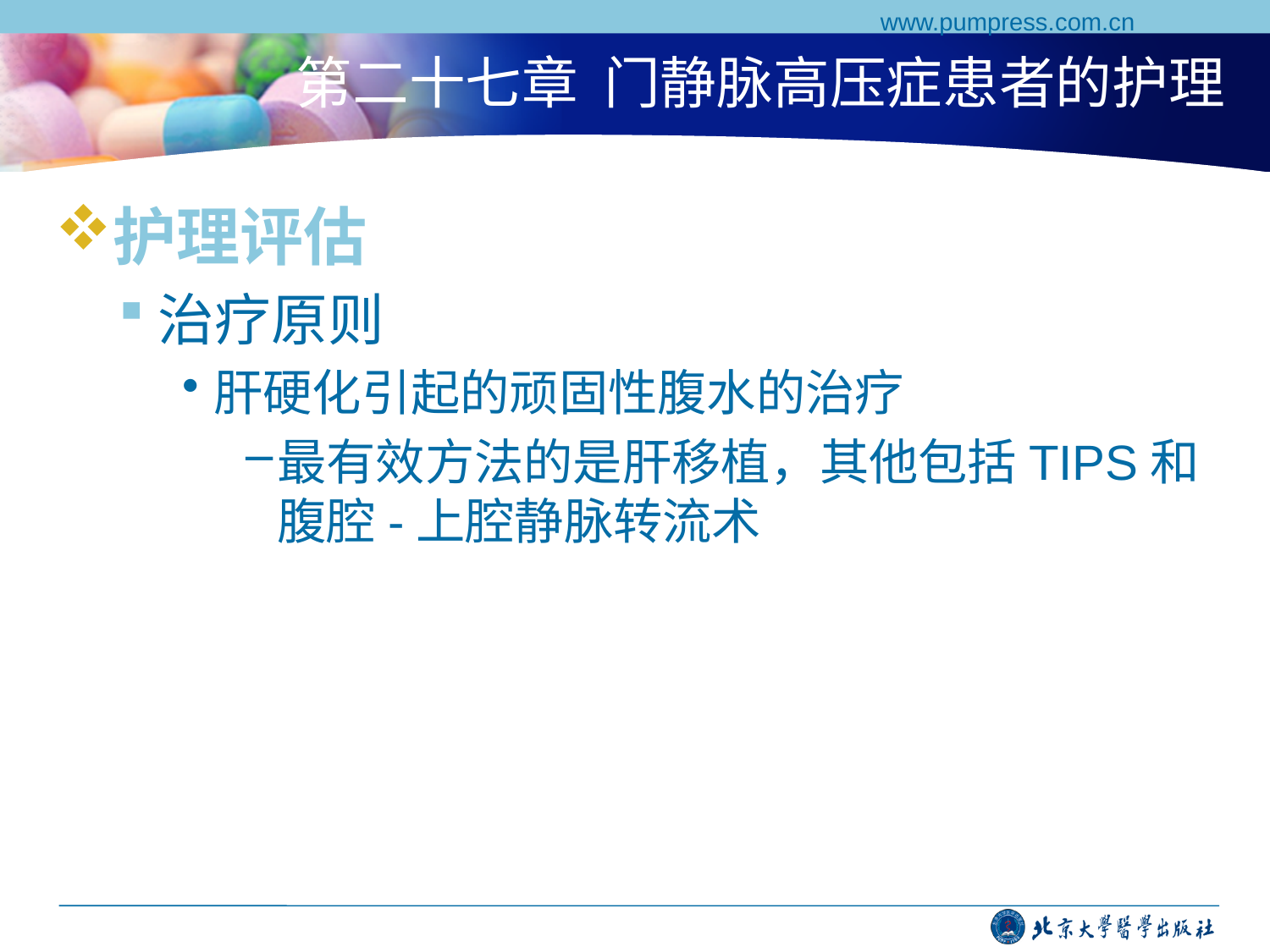

www.pumpress.com.cn
# 第二十七章  门静脉高压症患者的护理
护理评估
治疗原则
肝硬化引起的顽固性腹水的治疗
最有效方法的是肝移植，其他包括TIPS和腹腔-上腔静脉转流术